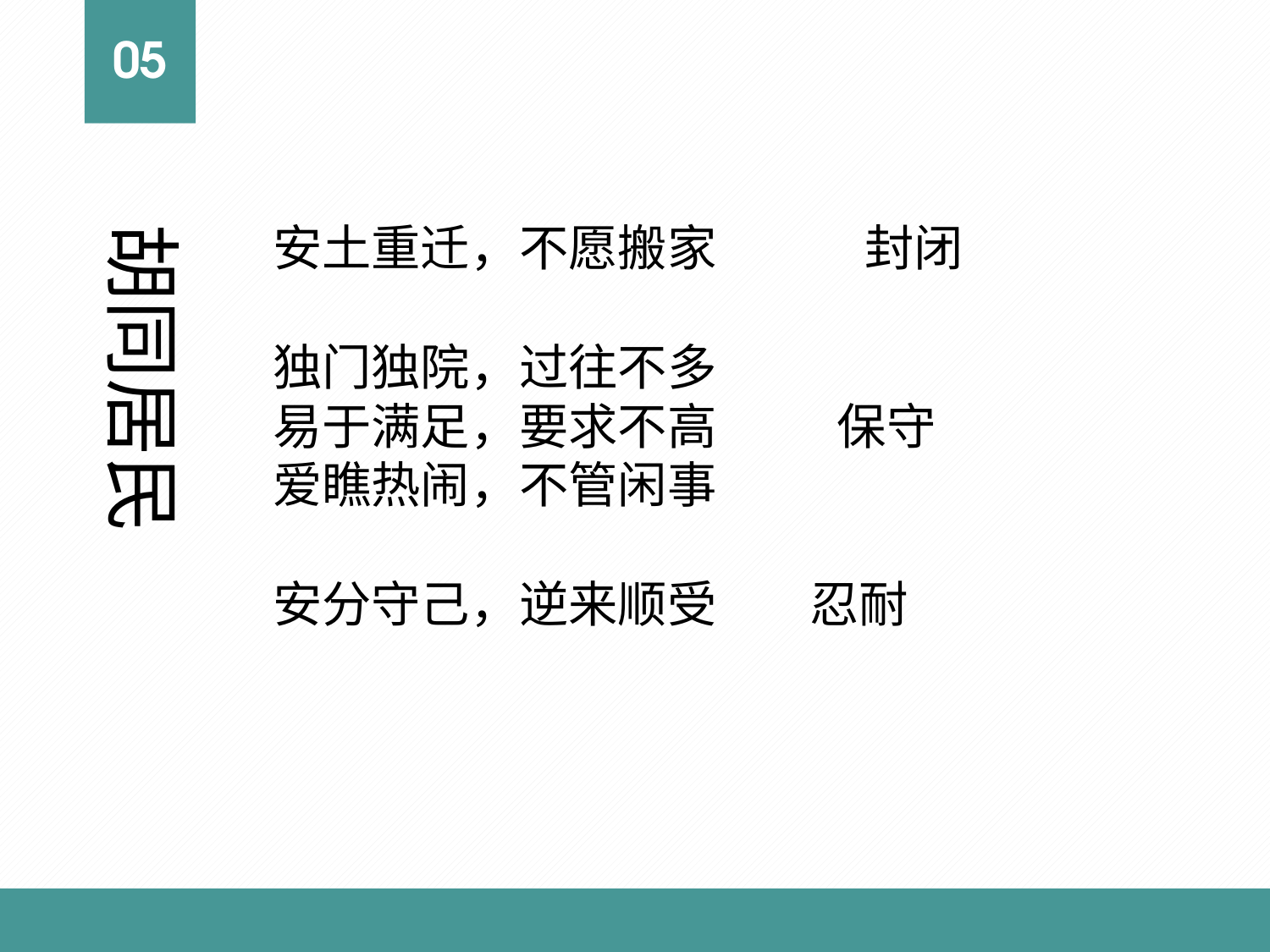

05

胡同居民
安土重迁，不愿搬家　　　封闭

独门独院，过往不多
易于满足，要求不高　　  保守
爱瞧热闹，不管闲事

安分守己，逆来顺受　    忍耐